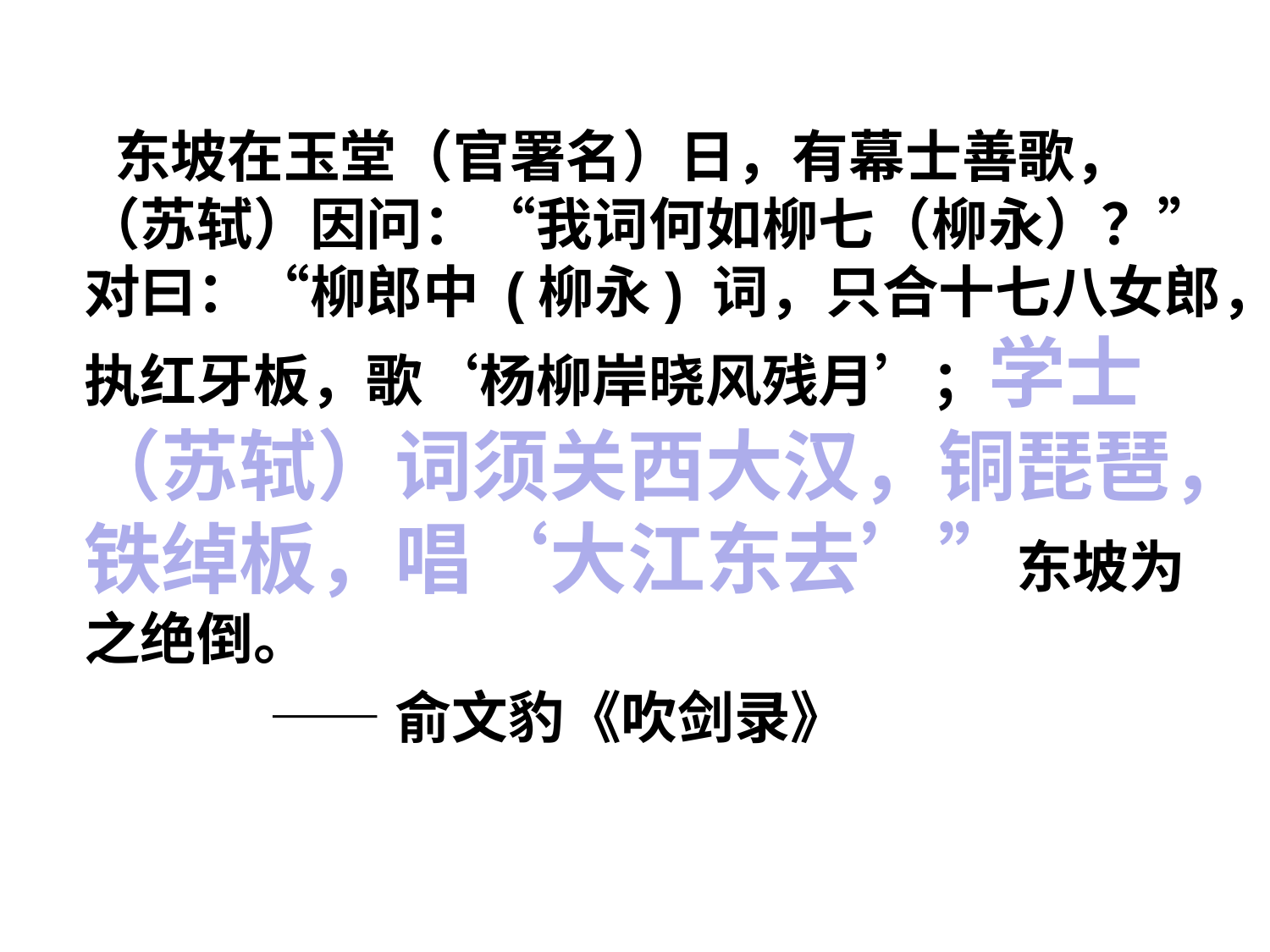

东坡在玉堂（官署名）日，有幕士善歌，（苏轼）因问：“我词何如柳七（柳永）？”对曰：“柳郎中 (柳永) 词，只合十七八女郎，执红牙板，歌‘杨柳岸晓风残月’；学士（苏轼）词须关西大汉，铜琵琶，铁绰板，唱‘大江东去’”东坡为之绝倒。
                  ——俞文豹《吹剑录》